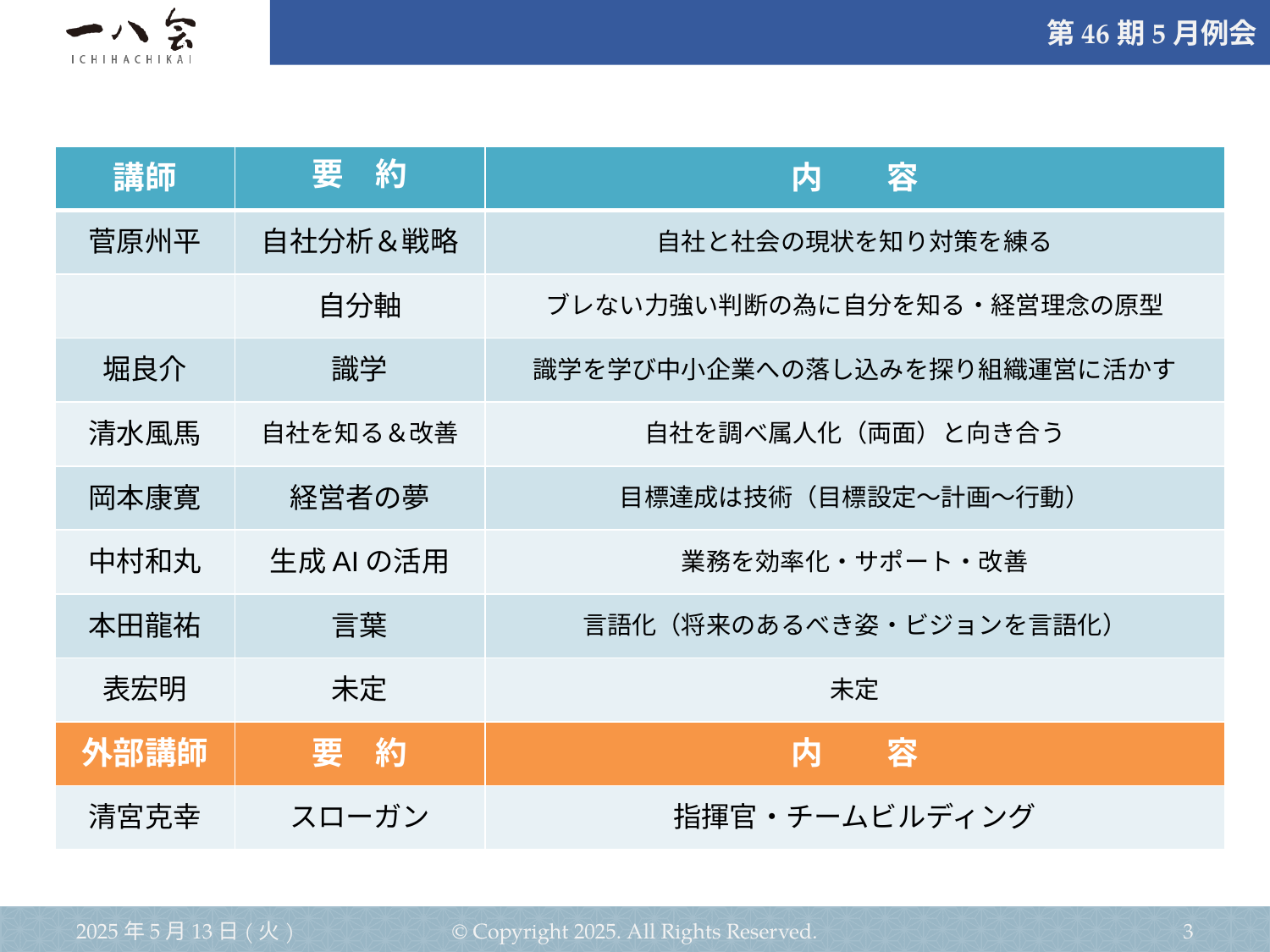

| 講師 | 要　約 | 内　　容 |
| --- | --- | --- |
| 菅原州平 | 自社分析＆戦略 | 自社と社会の現状を知り対策を練る |
|  | 自分軸 | ブレない力強い判断の為に自分を知る・経営理念の原型 |
| 堀良介 | 識学 | 識学を学び中小企業への落し込みを探り組織運営に活かす |
| 清水風馬 | 自社を知る＆改善 | 自社を調べ属人化（両面）と向き合う |
| 岡本康寛 | 経営者の夢 | 目標達成は技術（目標設定～計画～行動） |
| 中村和丸 | 生成AIの活用 | 業務を効率化・サポート・改善 |
| 本田龍祐 | 言葉 | 言語化（将来のあるべき姿・ビジョンを言語化） |
| 表宏明 | 未定 | 未定 |
| 外部講師 | 要　約 | 内　　容 |
| 清宮克幸 | スローガン | 指揮官・チームビルディング |
2025年5月13日(火)
© Copyright 2025. All Rights Reserved.
3